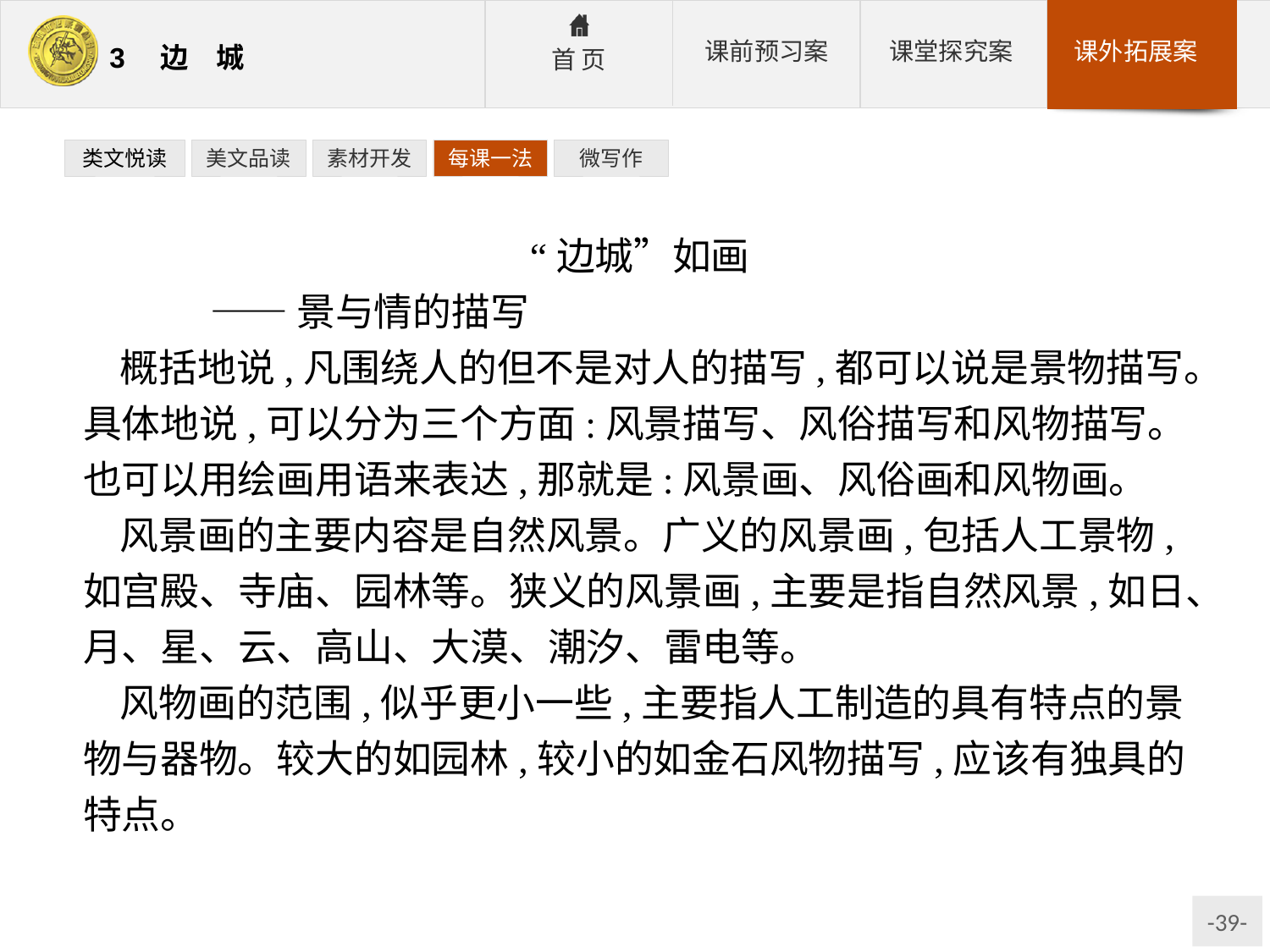

类文悦读
美文品读
素材开发
每课一法
微写作
 “边城”如画
	——景与情的描写
概括地说,凡围绕人的但不是对人的描写,都可以说是景物描写。具体地说,可以分为三个方面:风景描写、风俗描写和风物描写。也可以用绘画用语来表达,那就是:风景画、风俗画和风物画。
风景画的主要内容是自然风景。广义的风景画,包括人工景物,如宫殿、寺庙、园林等。狭义的风景画,主要是指自然风景,如日、月、星、云、高山、大漠、潮汐、雷电等。
风物画的范围,似乎更小一些,主要指人工制造的具有特点的景物与器物。较大的如园林,较小的如金石风物描写,应该有独具的特点。